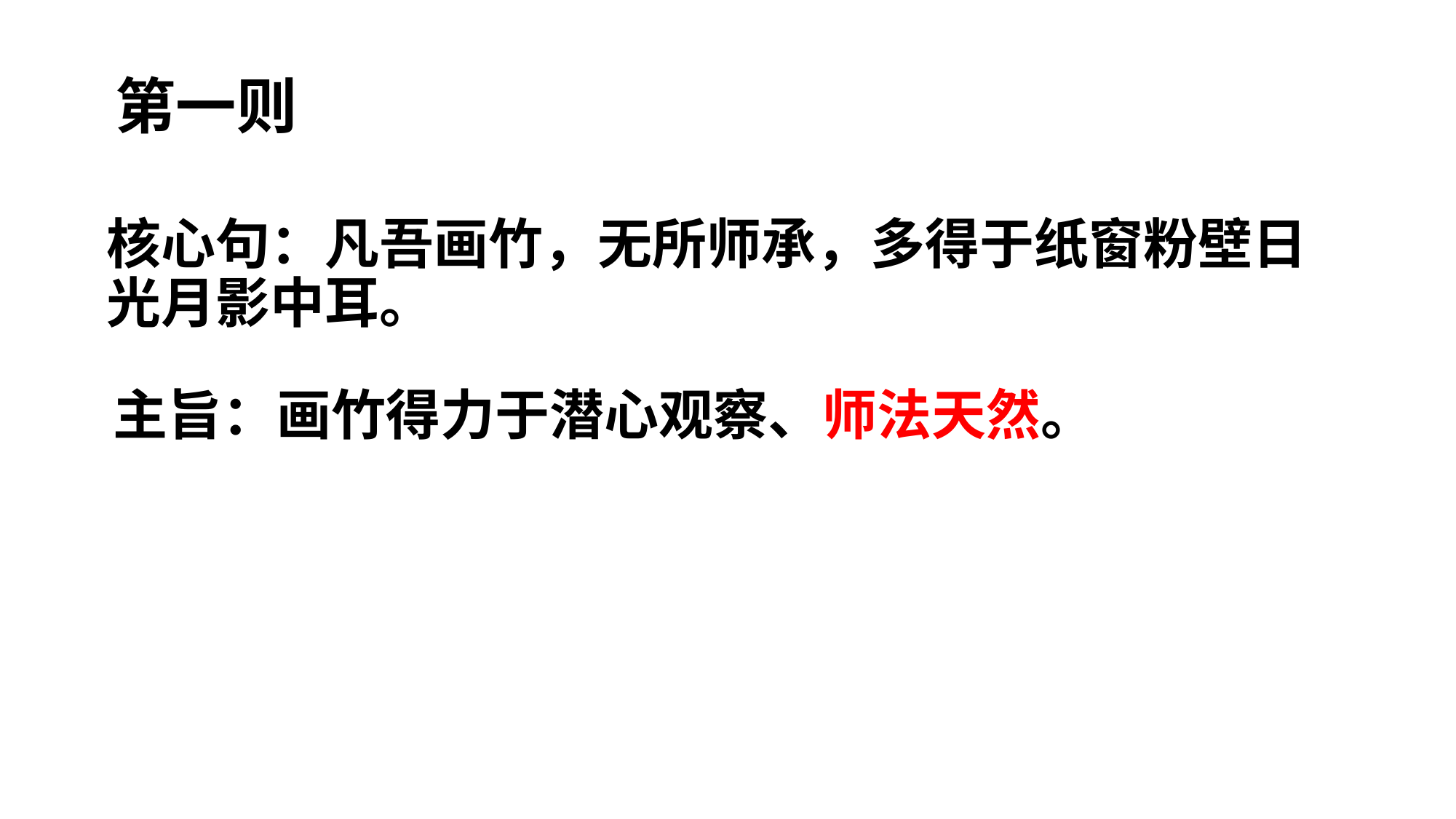

第一则
核心句：凡吾画竹，无所师承，多得于纸窗粉壁日光月影中耳。

主旨：画竹得力于潜心观察、师法天然。